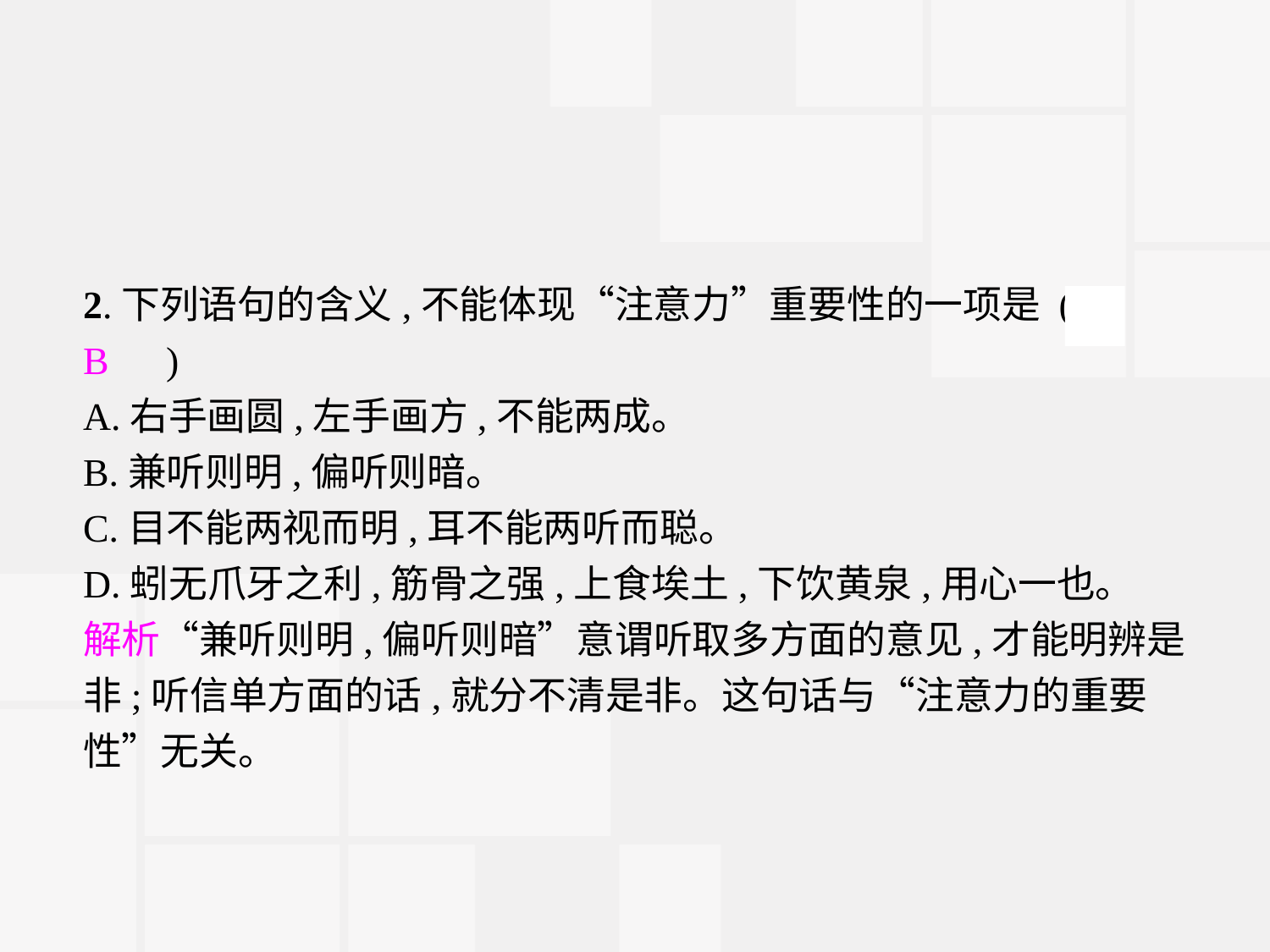

2.下列语句的含义,不能体现“注意力”重要性的一项是 (　B　)
A.右手画圆,左手画方,不能两成。
B.兼听则明,偏听则暗。
C.目不能两视而明,耳不能两听而聪。
D.蚓无爪牙之利,筋骨之强,上食埃土,下饮黄泉,用心一也。
解析“兼听则明,偏听则暗”意谓听取多方面的意见,才能明辨是非;听信单方面的话,就分不清是非。这句话与“注意力的重要性”无关。